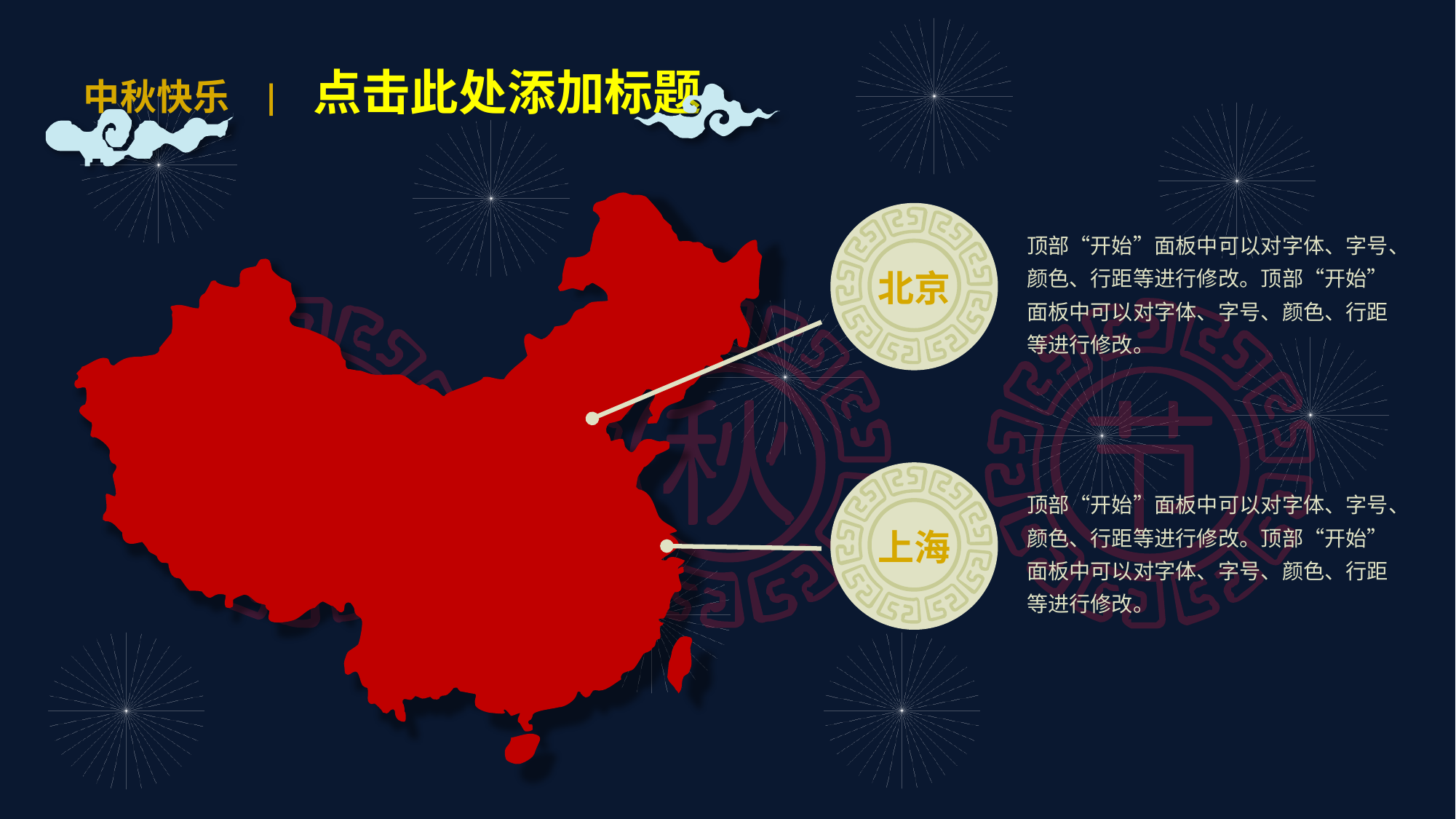

中秋快乐   |   点击此处添加标题

北京
顶部“开始”面板中可以对字体、字号、颜色、行距等进行修改。顶部“开始”面板中可以对字体、字号、颜色、行距等进行修改。

上海
顶部“开始”面板中可以对字体、字号、颜色、行距等进行修改。顶部“开始”面板中可以对字体、字号、颜色、行距等进行修改。